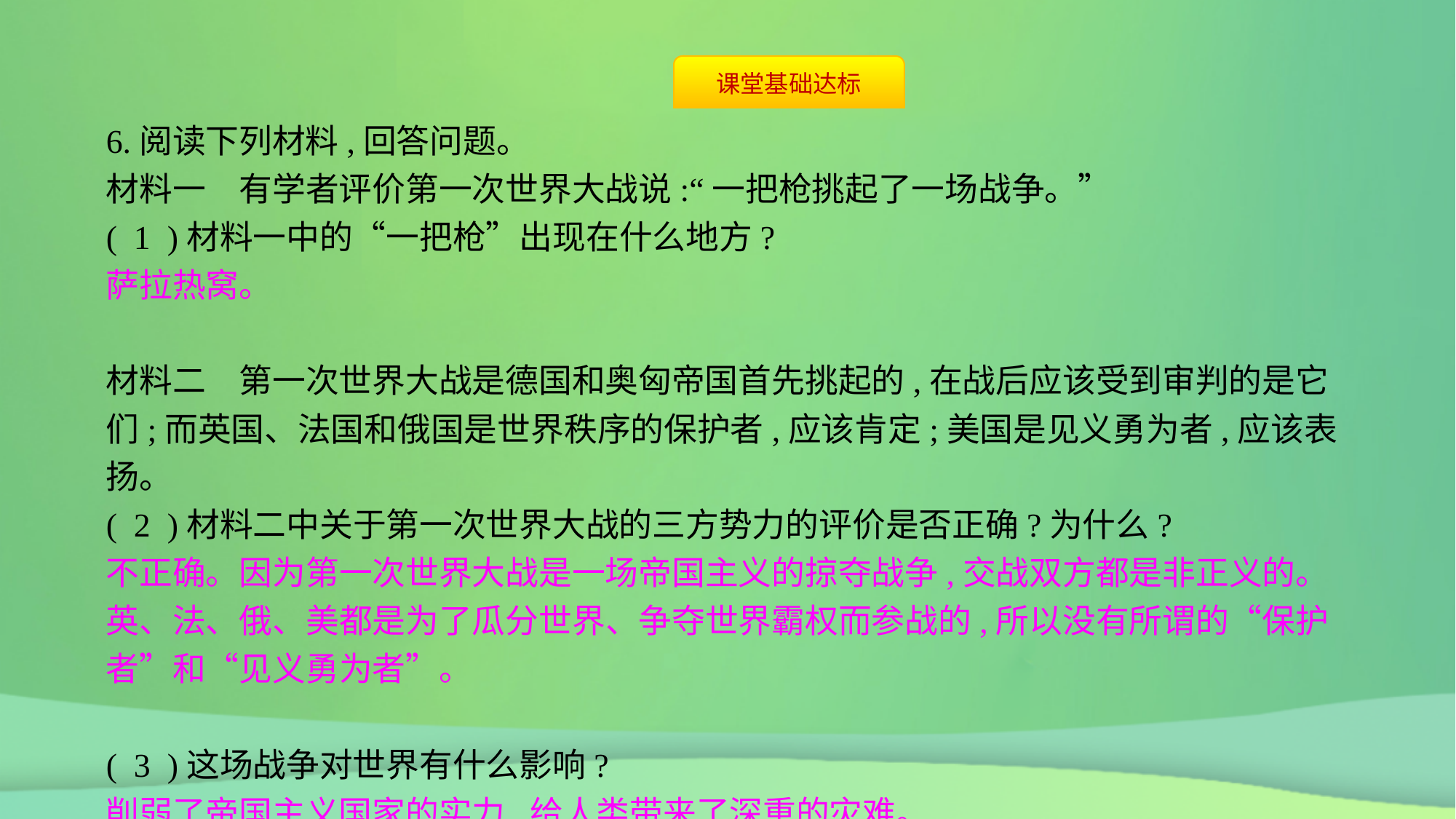

6.阅读下列材料,回答问题。
材料一　有学者评价第一次世界大战说:“一把枪挑起了一场战争。”
(  1  )材料一中的“一把枪”出现在什么地方?
萨拉热窝。

材料二　第一次世界大战是德国和奥匈帝国首先挑起的,在战后应该受到审判的是它们;而英国、法国和俄国是世界秩序的保护者,应该肯定;美国是见义勇为者,应该表扬。
(  2  )材料二中关于第一次世界大战的三方势力的评价是否正确?为什么?
不正确。因为第一次世界大战是一场帝国主义的掠夺战争,交战双方都是非正义的。英、法、俄、美都是为了瓜分世界、争夺世界霸权而参战的,所以没有所谓的“保护者”和“见义勇为者”。

(  3  )这场战争对世界有什么影响?
削弱了帝国主义国家的实力,给人类带来了深重的灾难。